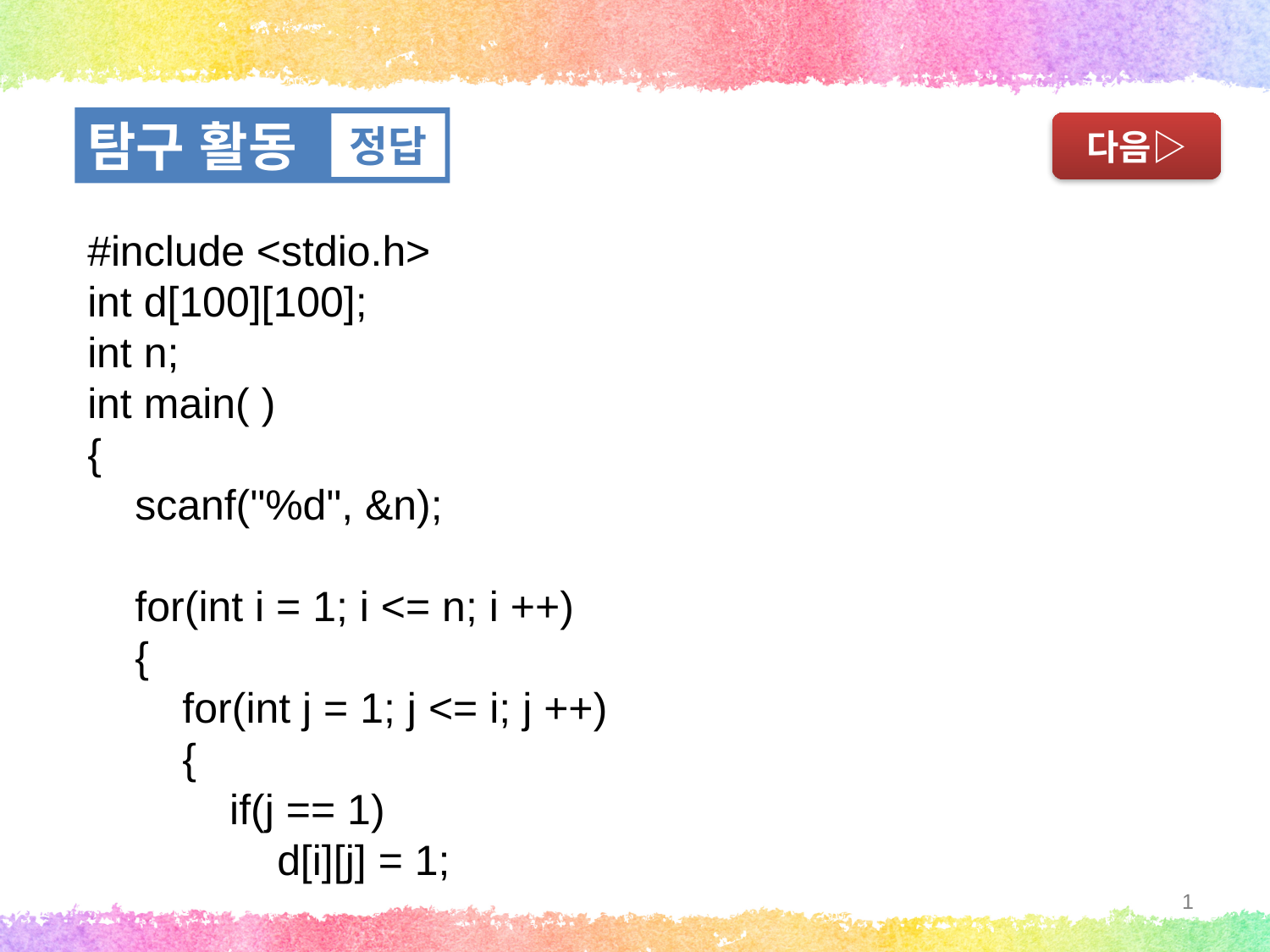

탐구 활동
정답
다음▷

#include <stdio.h>
int d[100][100];
int n;
int main( )
{
    scanf("%d", &n);

    for(int i = 1; i <= n; i ++)
    {
        for(int j = 1; j <= i; j ++)
        {
            if(j == 1)
                d[i][j] = 1;
1